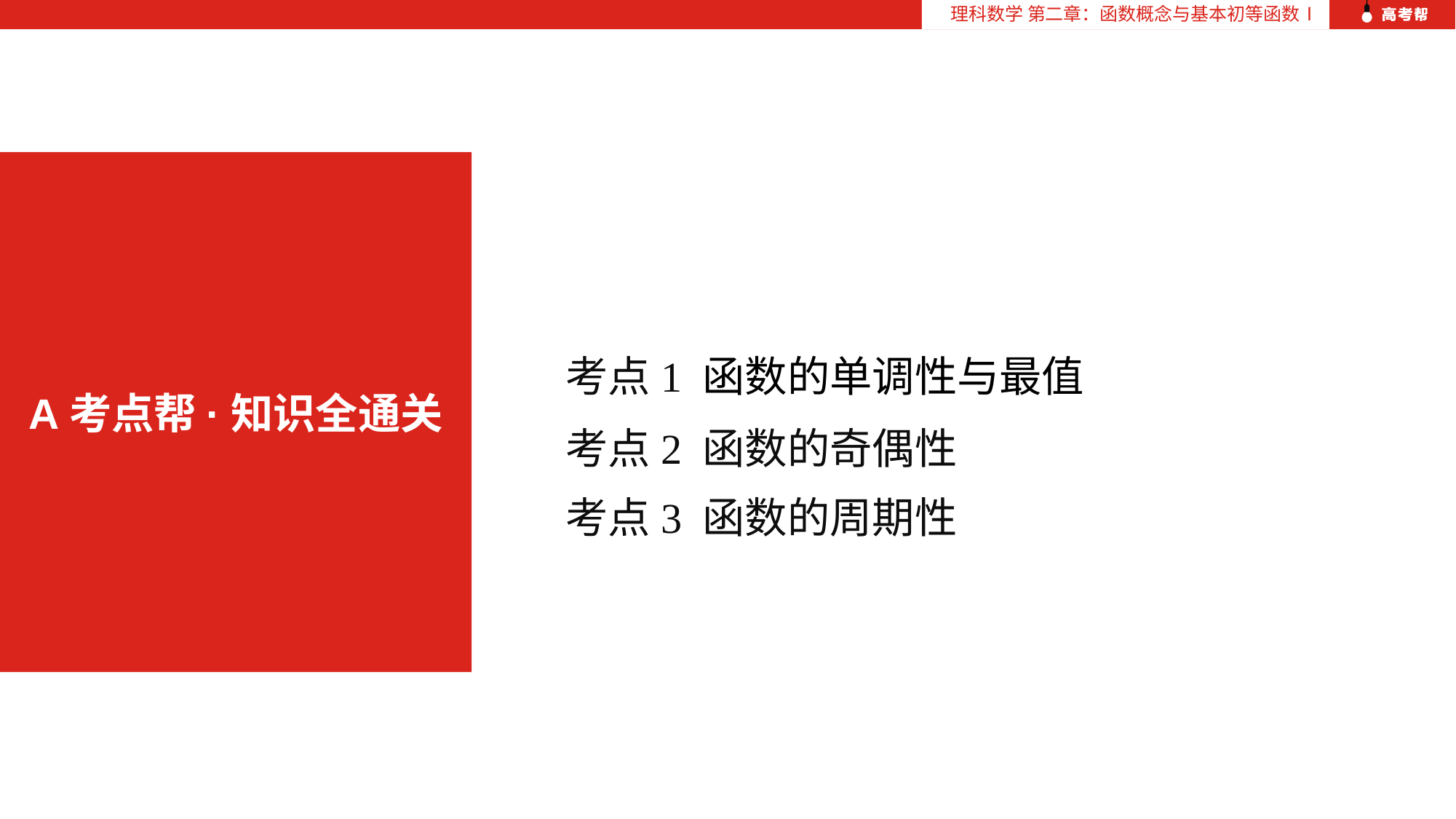

理科数学 第二章：函数概念与基本初等函数Ⅰ
A考点帮·知识全通关
考点1 函数的单调性与最值
考点2 函数的奇偶性
考点3 函数的周期性